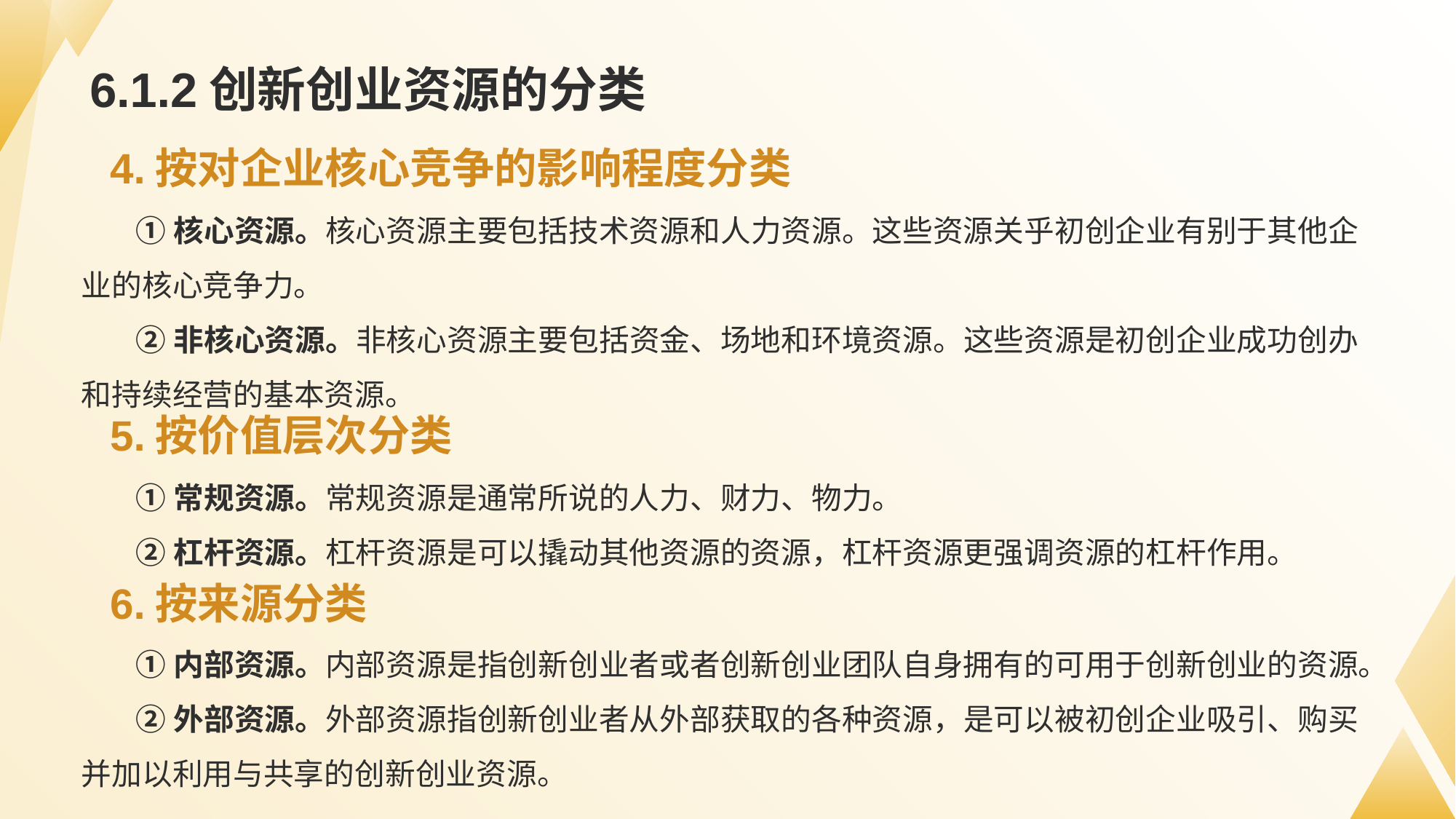

# 6.1.2创新创业资源的分类
4.按对企业核心竞争的影响程度分类
①核心资源。核心资源主要包括技术资源和人力资源。这些资源关乎初创企业有别于其他企业的核心竞争力。
②非核心资源。非核心资源主要包括资金、场地和环境资源。这些资源是初创企业成功创办和持续经营的基本资源。
5.按价值层次分类
①常规资源。常规资源是通常所说的人力、财力、物力。
②杠杆资源。杠杆资源是可以撬动其他资源的资源，杠杆资源更强调资源的杠杆作用。
6.按来源分类
①内部资源。内部资源是指创新创业者或者创新创业团队自身拥有的可用于创新创业的资源。
②外部资源。外部资源指创新创业者从外部获取的各种资源，是可以被初创企业吸引、购买并加以利用与共享的创新创业资源。